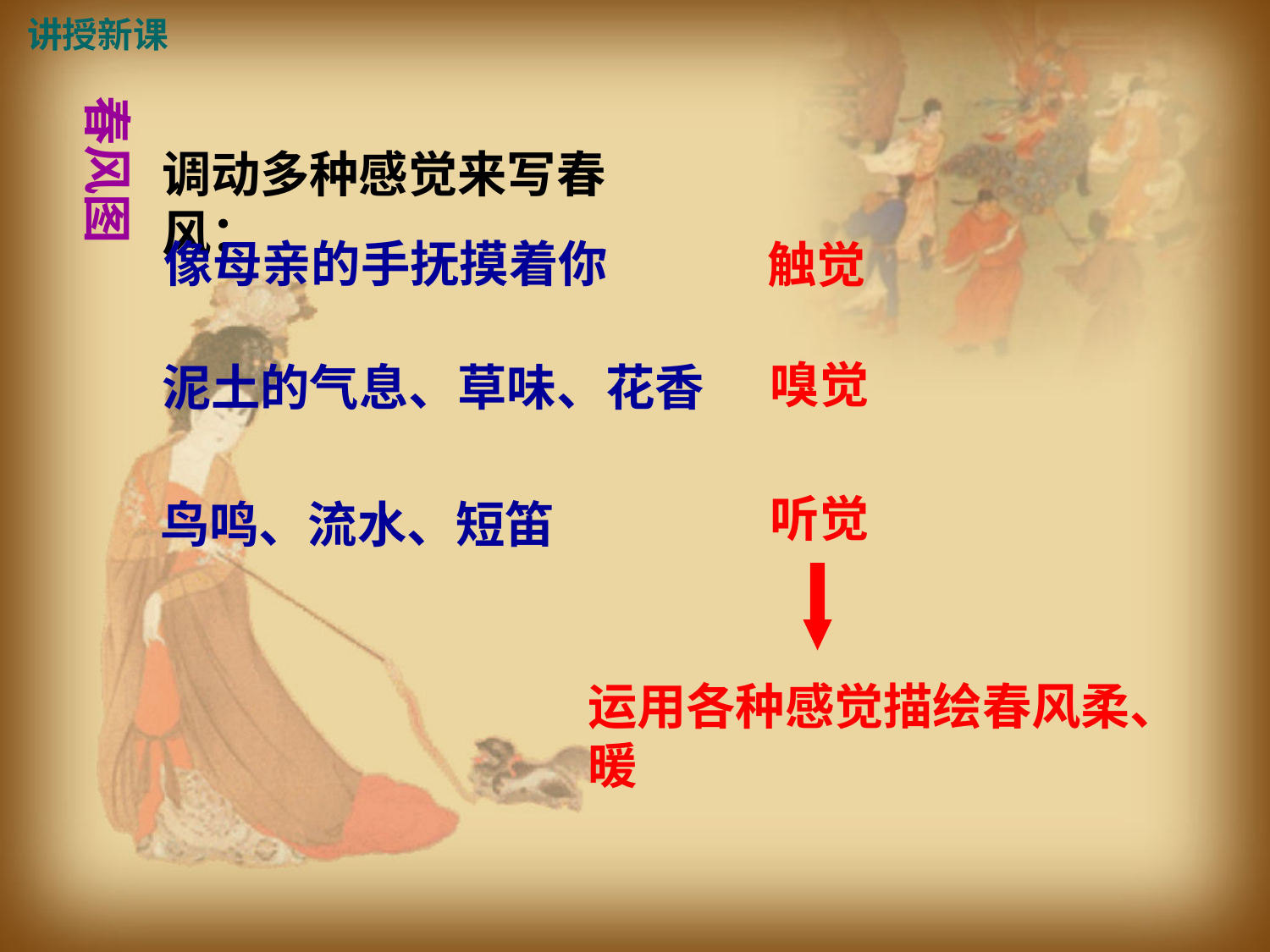

讲授新课
春风图
调动多种感觉来写春风：
像母亲的手抚摸着你
触觉
嗅觉
泥土的气息、草味、花香
听觉
鸟鸣、流水、短笛

运用各种感觉描绘春风柔、暖